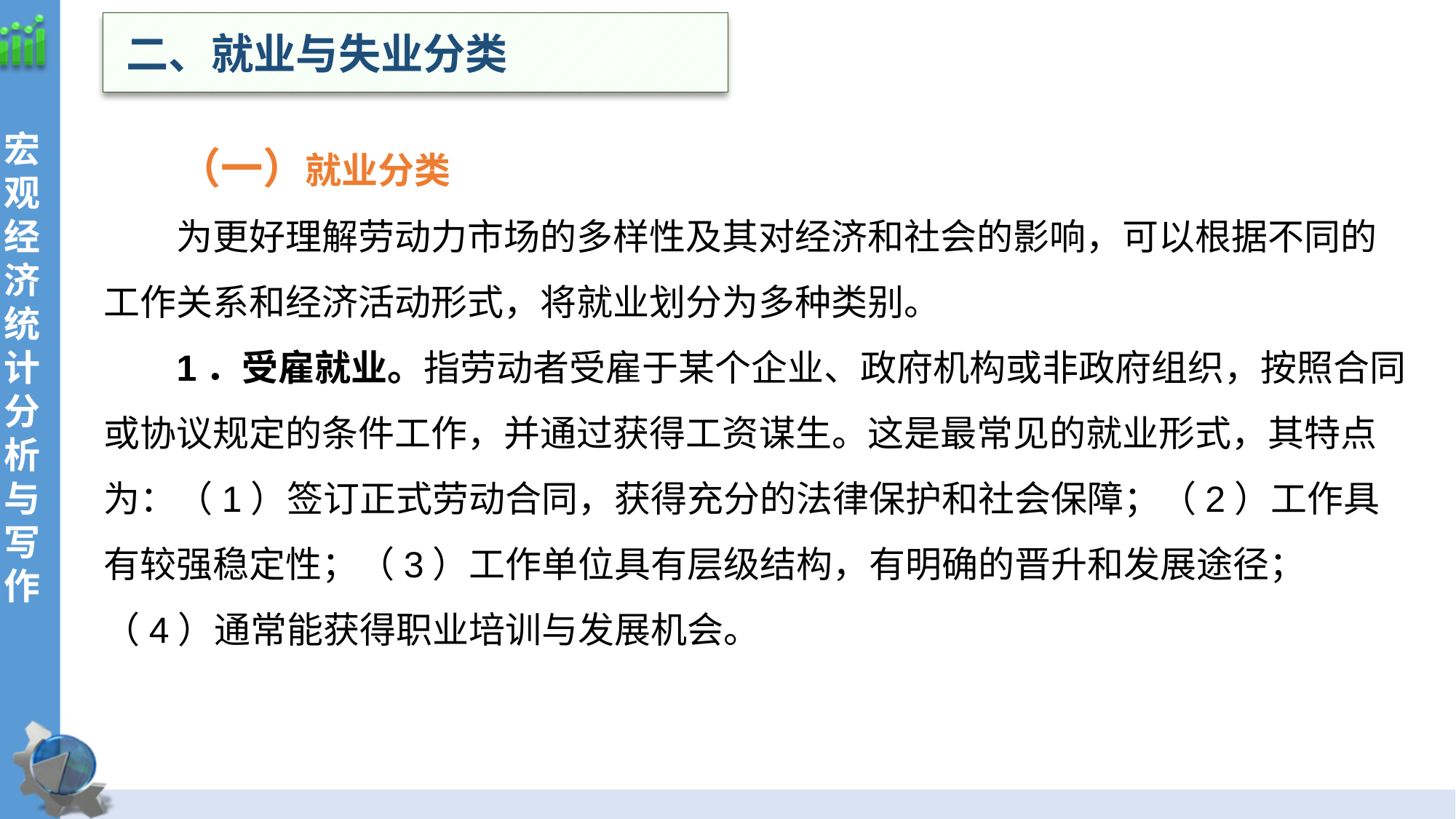

二、就业与失业分类
         （一）就业分类
为更好理解劳动力市场的多样性及其对经济和社会的影响，可以根据不同的工作关系和经济活动形式，将就业划分为多种类别。
1．受雇就业。指劳动者受雇于某个企业、政府机构或非政府组织，按照合同或协议规定的条件工作，并通过获得工资谋生。这是最常见的就业形式，其特点为：（1）签订正式劳动合同，获得充分的法律保护和社会保障；（2）工作具有较强稳定性；（3）工作单位具有层级结构，有明确的晋升和发展途径；（4）通常能获得职业培训与发展机会。

9